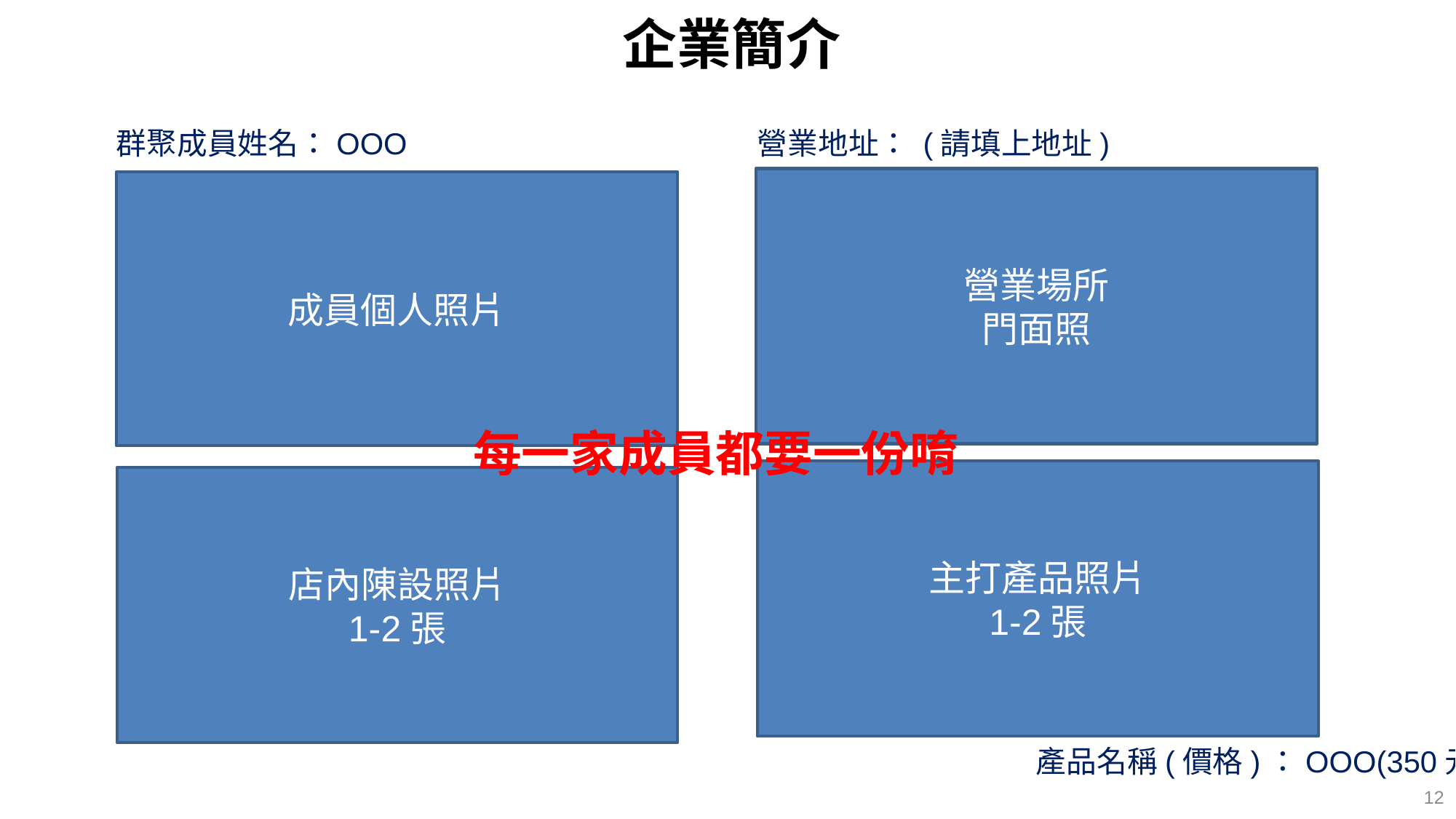

企業簡介
群聚成員姓名：OOO
營業地址： (請填上地址)
營業場所
門面照
成員個人照片
每一家成員都要一份唷
主打產品照片
1-2張
店內陳設照片
1-2張
產品名稱(價格)：OOO(350元)